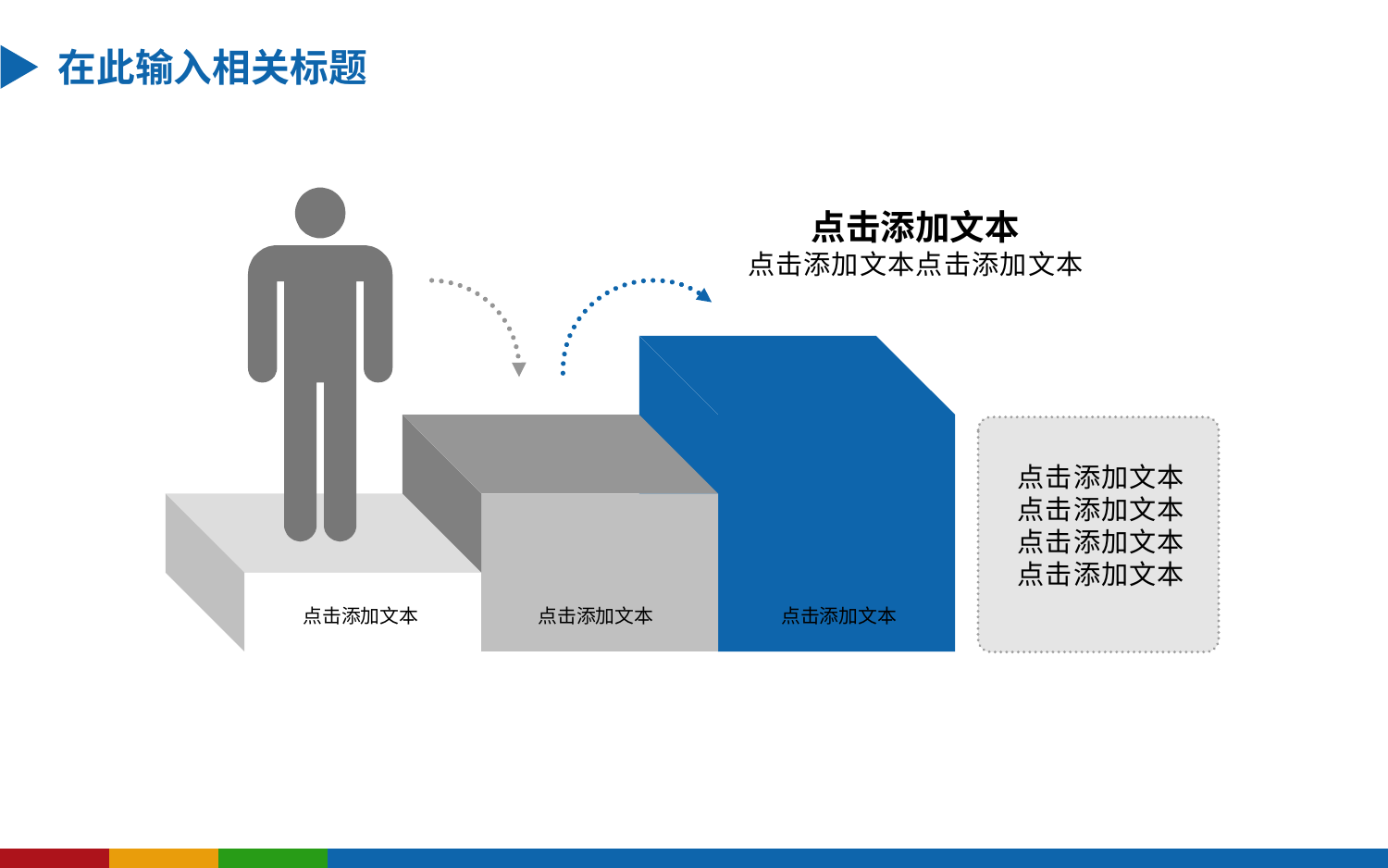

在此输入相关标题

点击添加文本
点击添加文本点击添加文本

点击添加文本
点击添加文本
点击添加文本
点击添加文本

点击添加文本
点击添加文本
点击添加文本